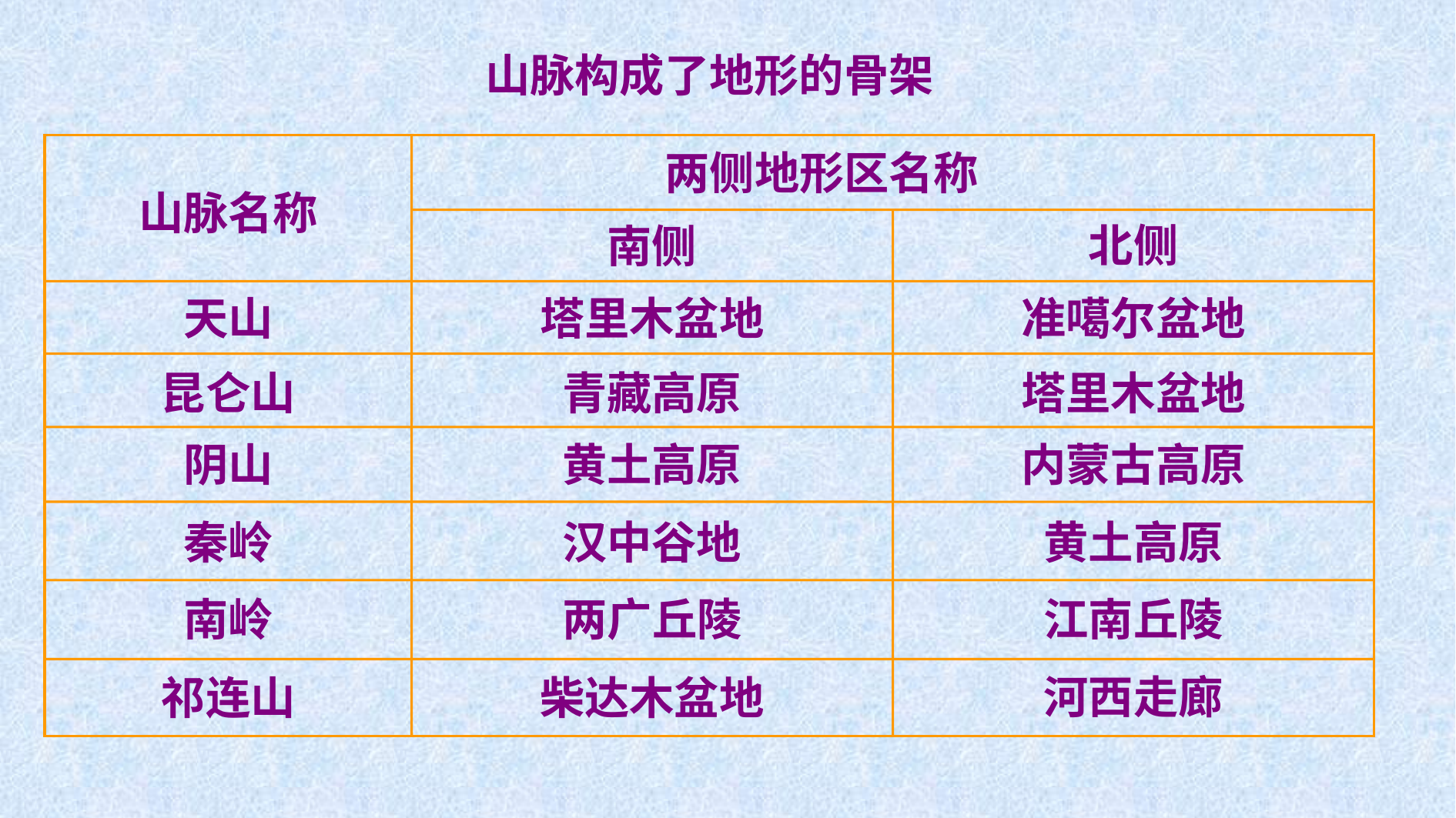

山脉构成了地形的骨架

两侧地形区名称
山脉名称

北侧
南侧

天山
塔里木盆地
准噶尔盆地

昆仑山
青藏高原
塔里木盆地

阴山
黄土高原
内蒙古高原

秦岭
汉中谷地
黄土高原

南岭
两广丘陵
江南丘陵

河西走廊
祁连山
柴达木盆地